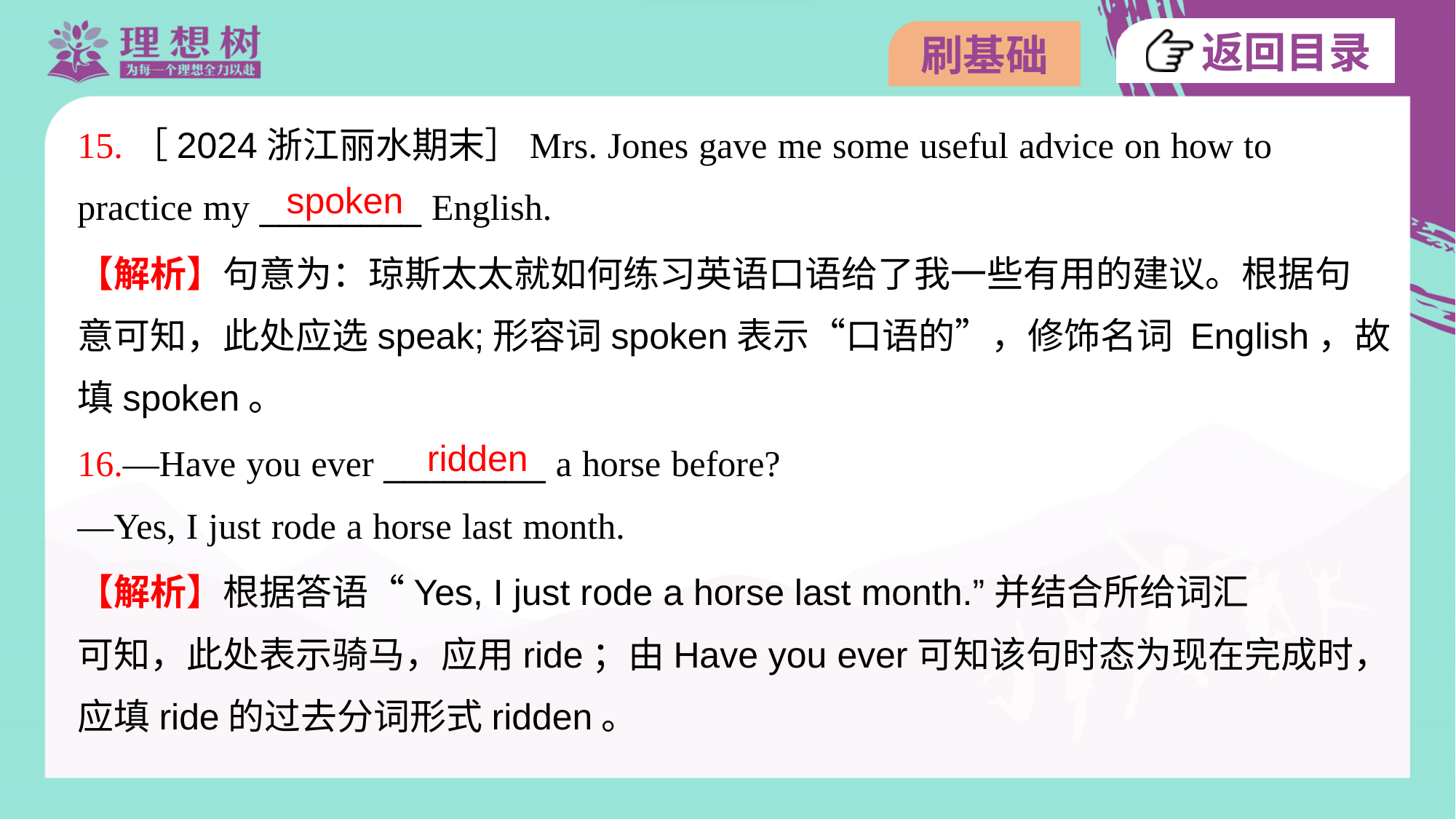

15.［2024浙江丽水期末］Mrs. Jones gave me some useful advice on how to
practice my ________ English.
spoken
【解析】句意为：琼斯太太就如何练习英语口语给了我一些有用的建议。根据句
意可知，此处应选speak;形容词spoken表示“口语的”，修饰名词 English，故
填spoken。
ridden
16.—Have you ever ________ a horse before?
—Yes, I just rode a horse last month.
【解析】根据答语“Yes, I just rode a horse last month.”并结合所给词汇
可知，此处表示骑马，应用ride；由Have you ever可知该句时态为现在完成时，
应填ride的过去分词形式ridden。